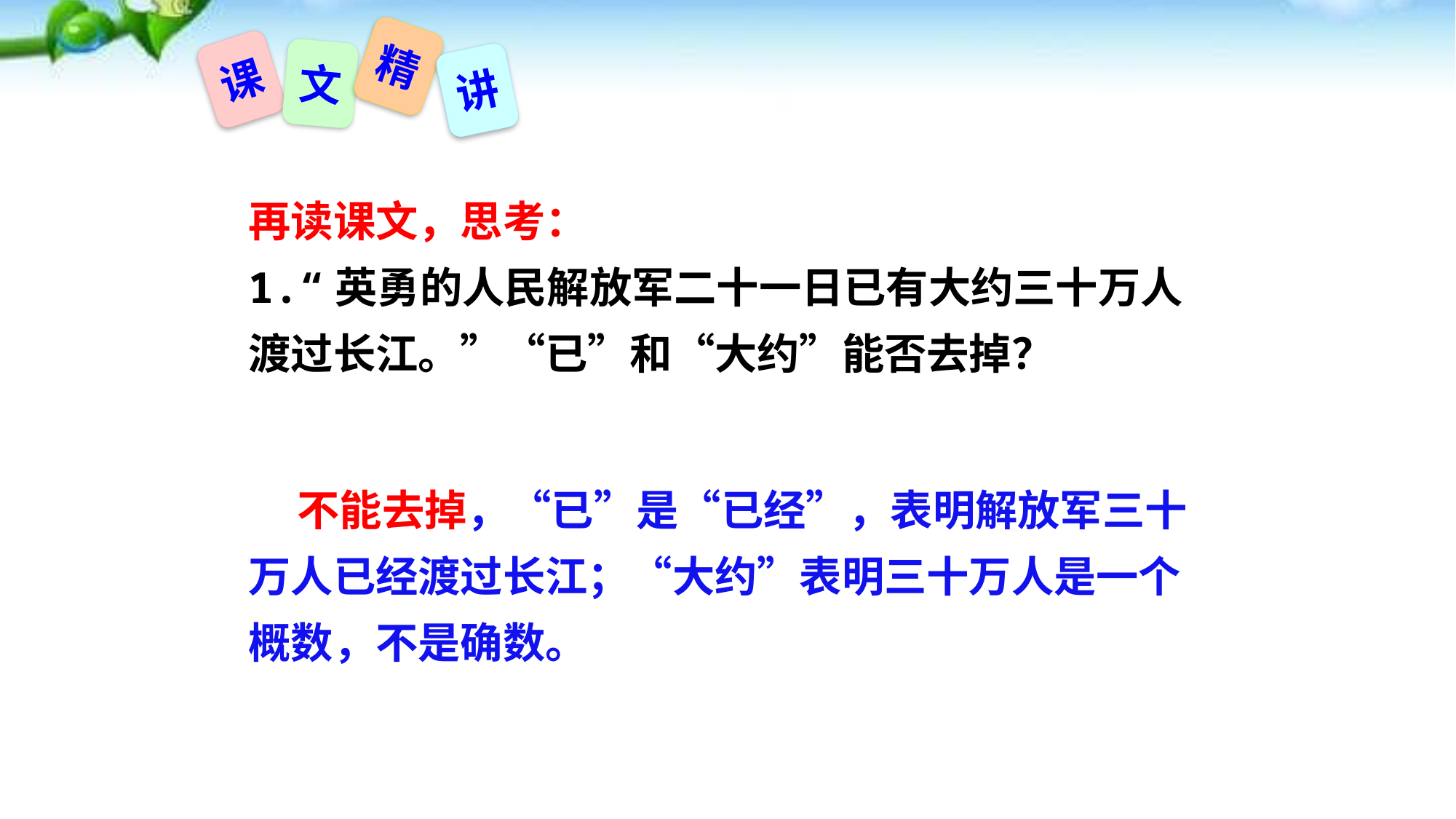

精
课
文
讲
再读课文，思考：
1.“英勇的人民解放军二十一日已有大约三十万人渡过长江。”“已”和“大约”能否去掉？
    不能去掉，“已”是“已经”，表明解放军三十万人已经渡过长江；“大约”表明三十万人是一个概数，不是确数。